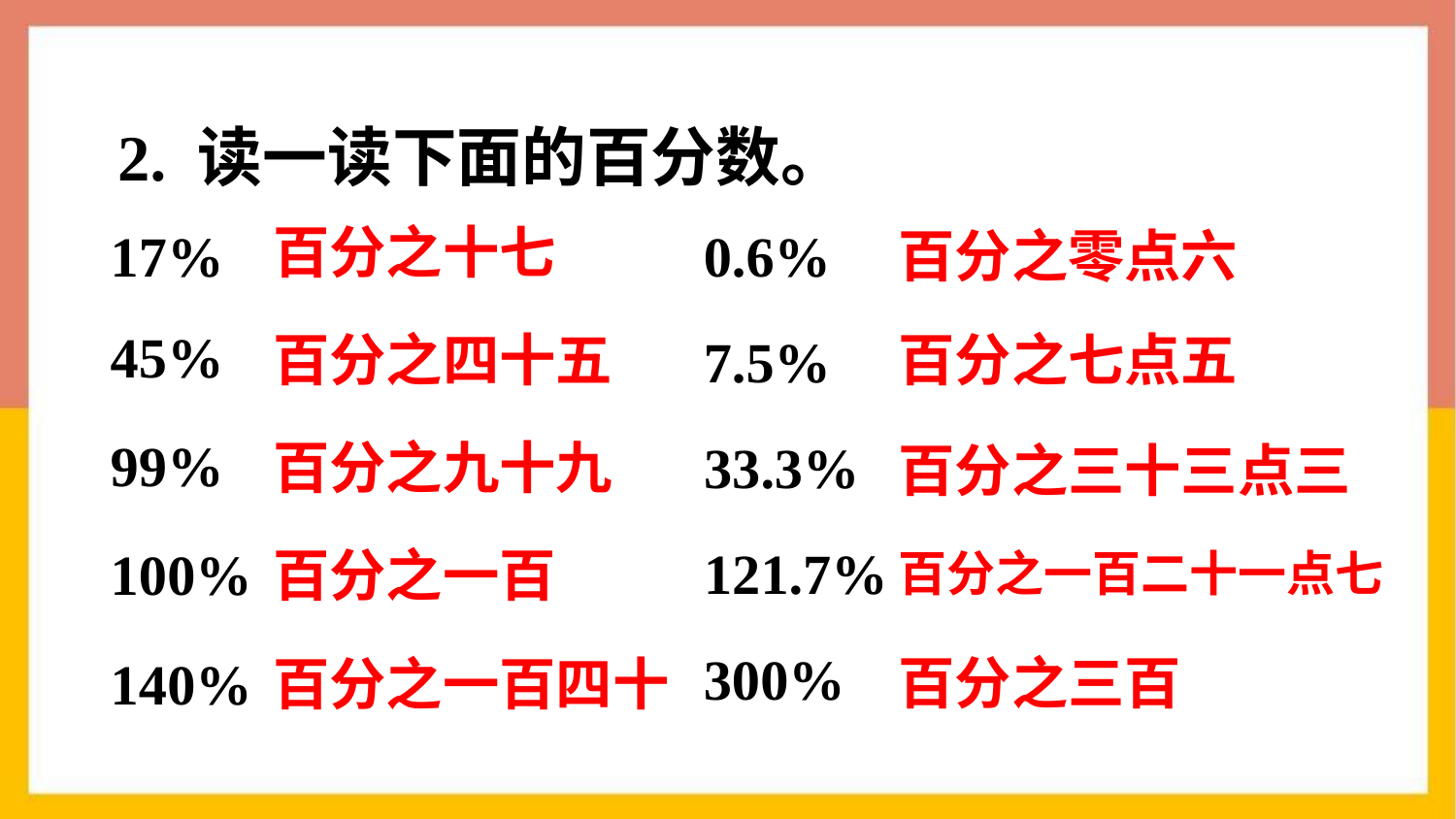

2. 读一读下面的百分数。
百分之十七
17%
0.6%
百分之零点六
45%
百分之四十五
百分之七点五
7.5%
99%
33.3%
百分之九十九
百分之三十三点三
121.7%
100%
百分之一百
百分之一百二十一点七
300%
百分之三百
140%
百分之一百四十